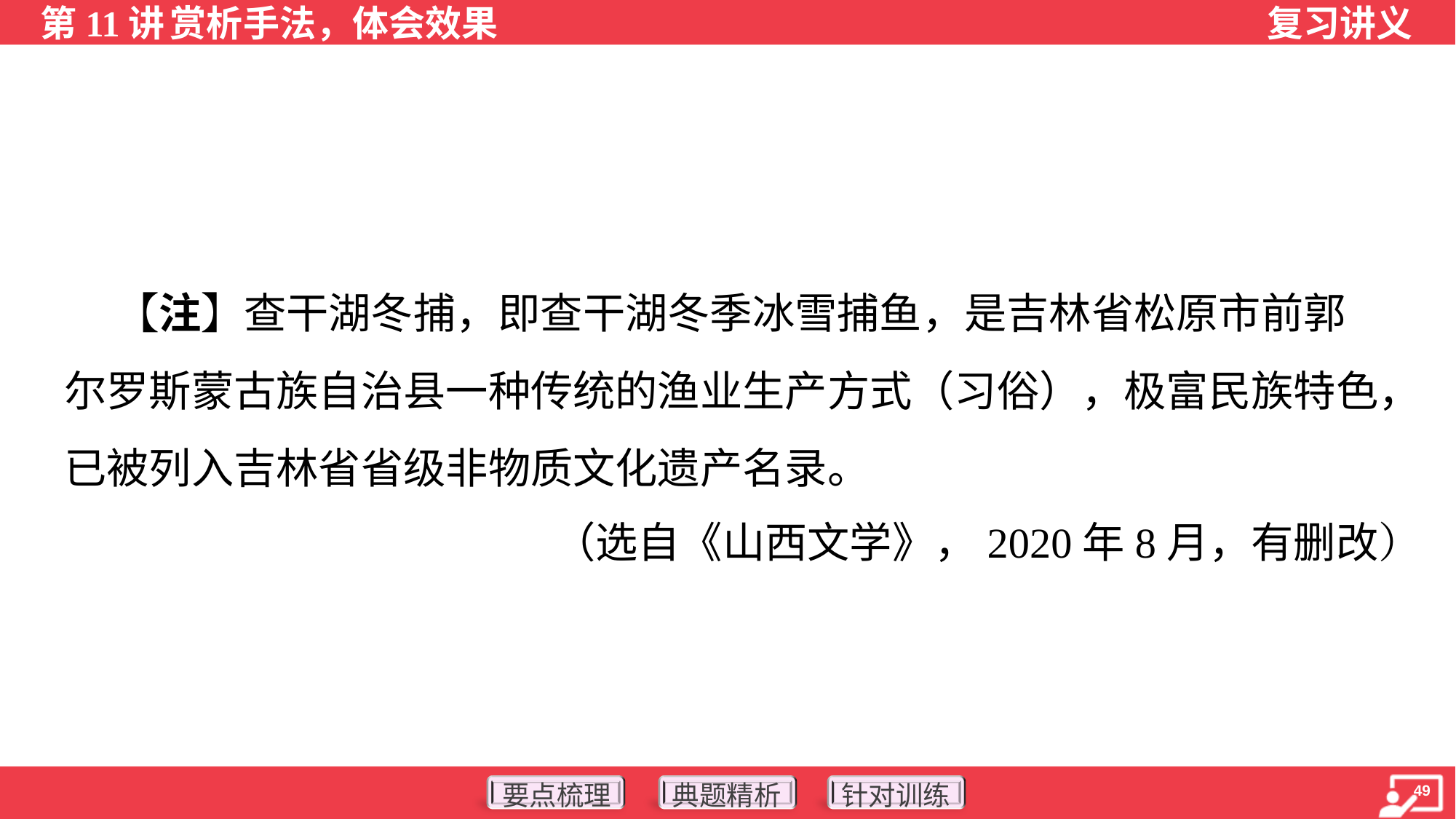

【注】查干湖冬捕，即查干湖冬季冰雪捕鱼，是吉林省松原市前郭
尔罗斯蒙古族自治县一种传统的渔业生产方式（习俗），极富民族特色，
已被列入吉林省省级非物质文化遗产名录。
（选自《山西文学》，2020年8月，有删改）